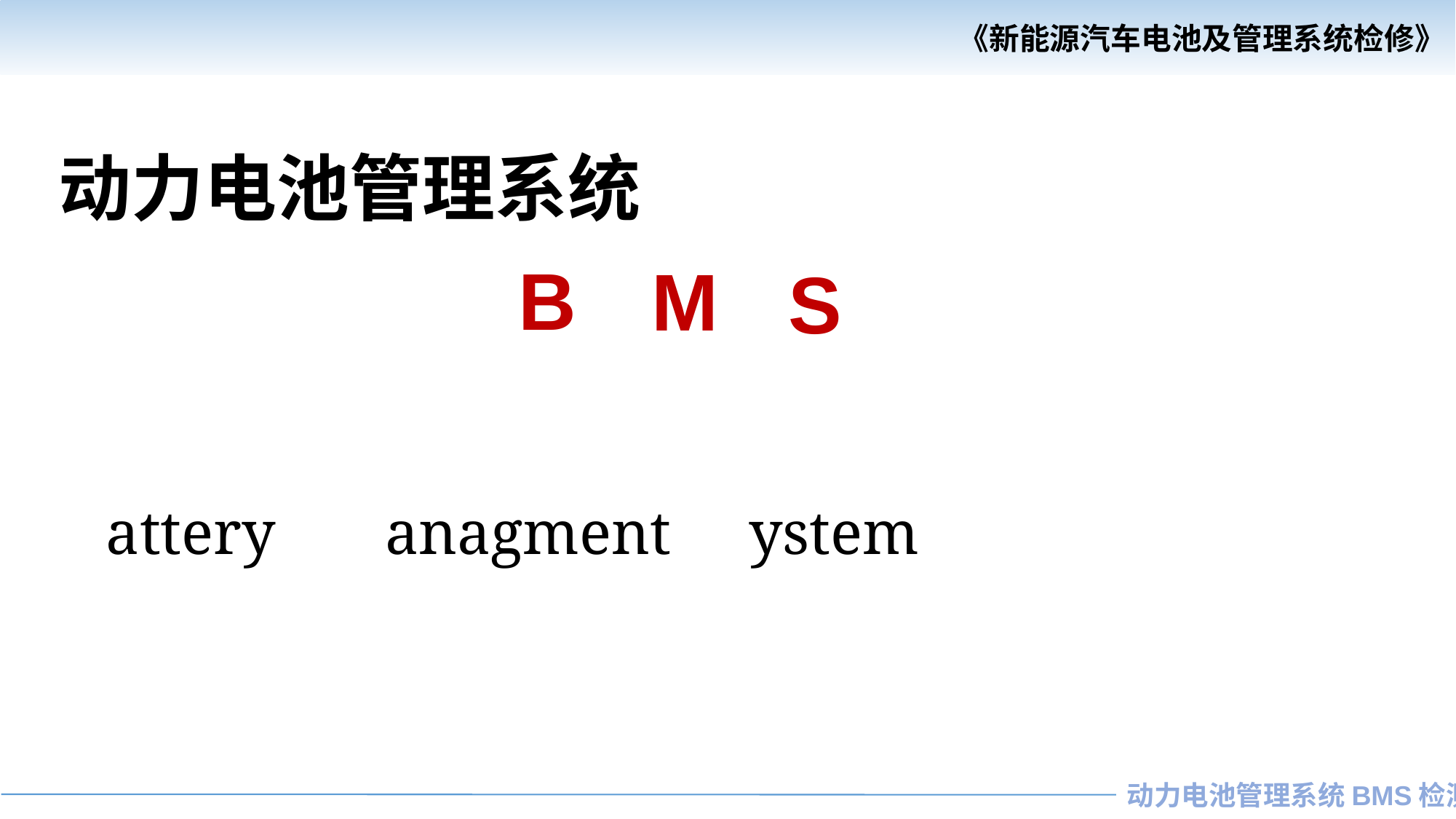

动力电池管理系统
B
M
S
  attery       anagment     ystem